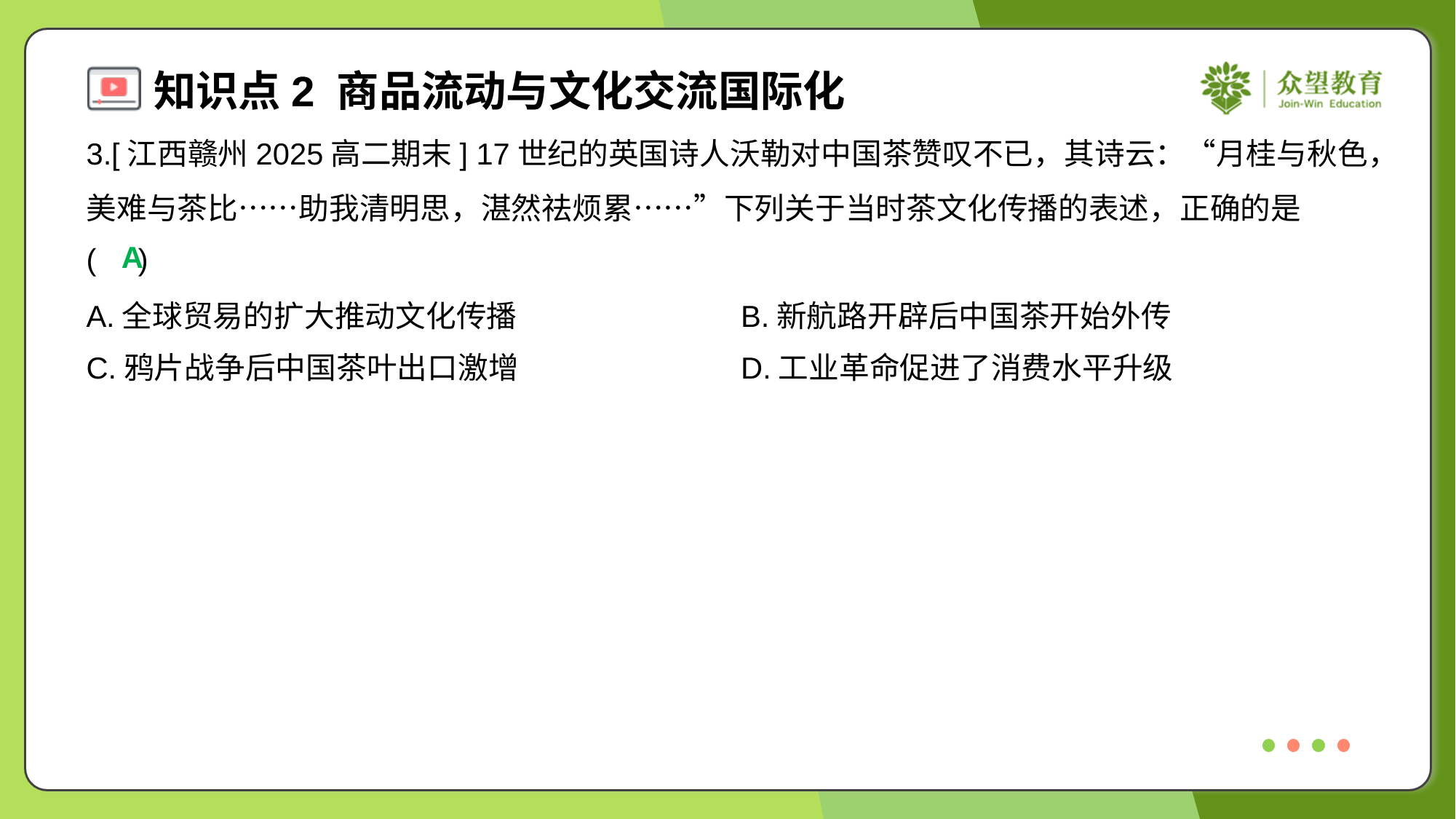

3.[江西赣州2025高二期末] 17世纪的英国诗人沃勒对中国茶赞叹不已，其诗云：“月桂与秋色，
美难与茶比……助我清明思，湛然祛烦累……”下列关于当时茶文化传播的表述，正确的是
(     )
A
A.全球贸易的扩大推动文化传播	B.新航路开辟后中国茶开始外传
C.鸦片战争后中国茶叶出口激增	D.工业革命促进了消费水平升级